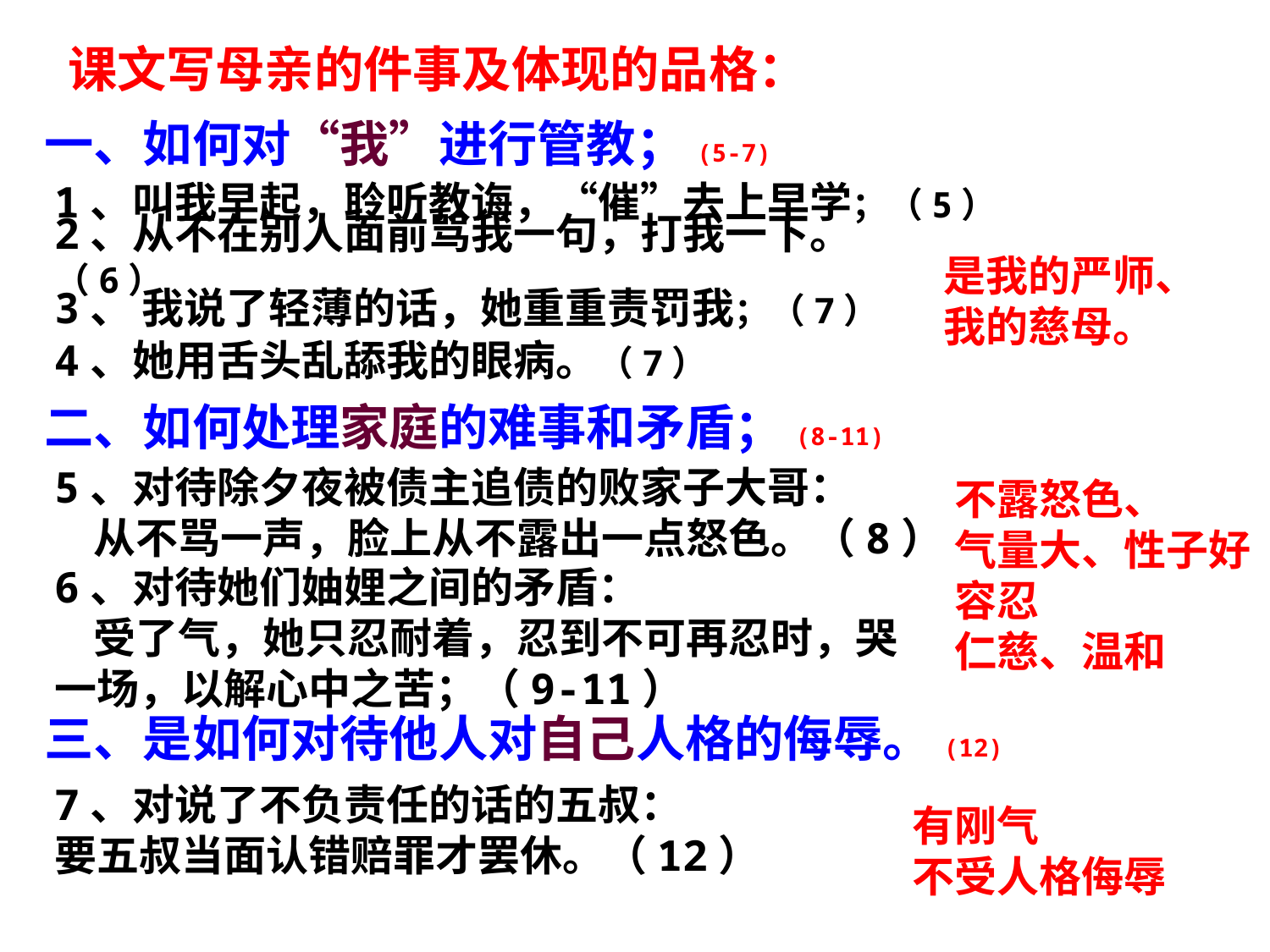

课文写母亲的件事及体现的品格：
一、如何对“我”进行管教；(5-7)

二、如何处理家庭的难事和矛盾；(8-11)

三、是如何对待他人对自己人格的侮辱。(12)

1、叫我早起，聆听教诲，“催”去上早学；（5）
2、从不在别人面前骂我一句，打我一下。（6）
是我的严师、
我的慈母。
3、 我说了轻薄的话，她重重责罚我；（7）
4、她用舌头乱舔我的眼病。（7）
5、对待除夕夜被债主追债的败家子大哥：
   从不骂一声，脸上从不露出一点怒色。（8）
不露怒色、
气量大、性子好
容忍
仁慈、温和
6、对待她们妯娌之间的矛盾：
   受了气，她只忍耐着，忍到不可再忍时，哭一场，以解心中之苦；（9-11）
7、对说了不负责任的话的五叔：
要五叔当面认错赔罪才罢休。（12）
有刚气
不受人格侮辱